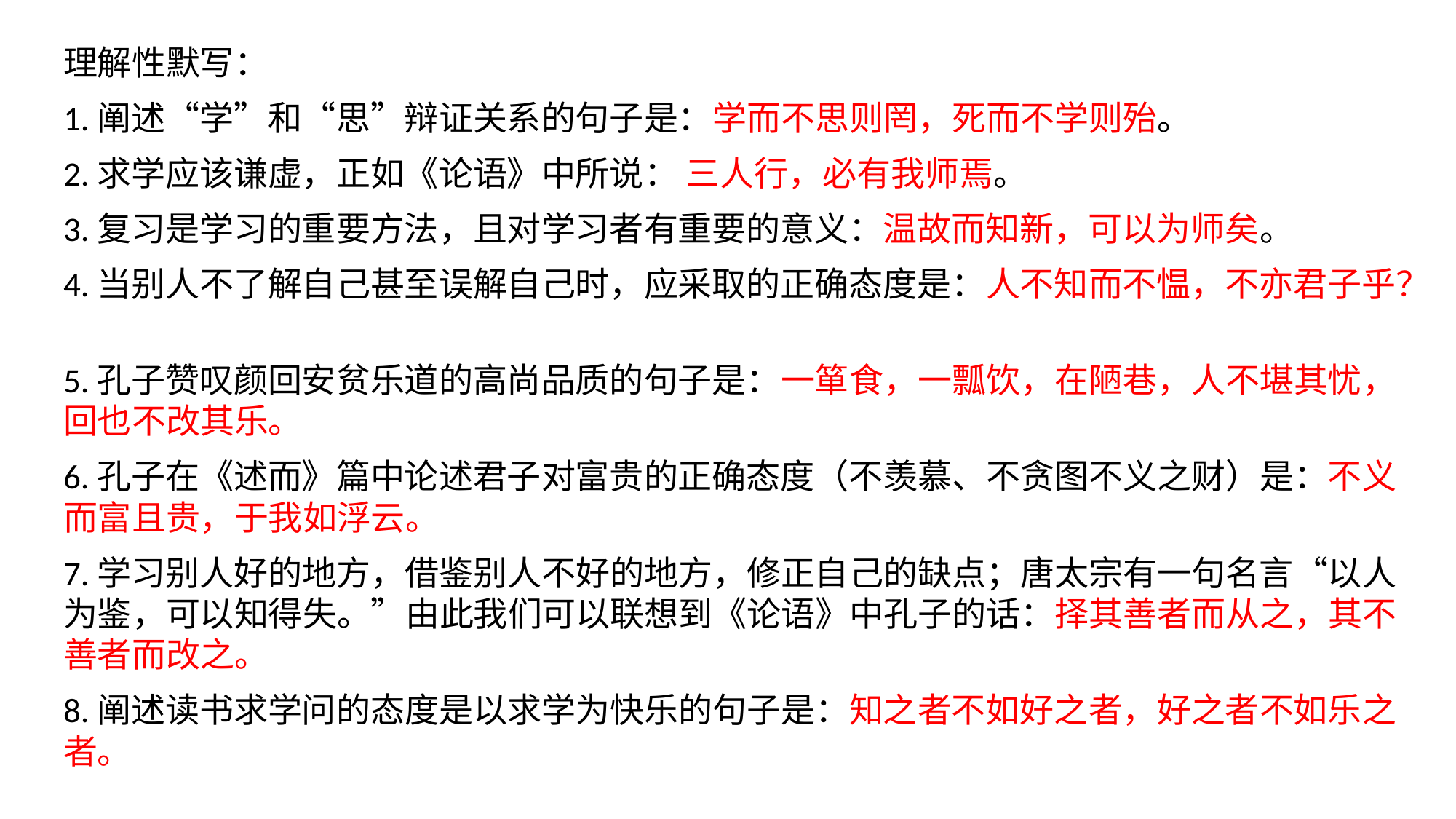

理解性默写：
1.阐述“学”和“思”辩证关系的句子是：学而不思则罔，死而不学则殆。
2.求学应该谦虚，正如《论语》中所说： 三人行，必有我师焉。
3.复习是学习的重要方法，且对学习者有重要的意义：温故而知新，可以为师矣。
4.当别人不了解自己甚至误解自己时，应采取的正确态度是：人不知而不愠，不亦君子乎？
5.孔子赞叹颜回安贫乐道的高尚品质的句子是：一箪食，一瓢饮，在陋巷，人不堪其忧，回也不改其乐。
6.孔子在《述而》篇中论述君子对富贵的正确态度（不羡慕、不贪图不义之财）是：不义而富且贵，于我如浮云。
7.学习别人好的地方，借鉴别人不好的地方，修正自己的缺点；唐太宗有一句名言“以人为鉴，可以知得失。”由此我们可以联想到《论语》中孔子的话：择其善者而从之，其不善者而改之。
8.阐述读书求学问的态度是以求学为快乐的句子是：知之者不如好之者，好之者不如乐之者。